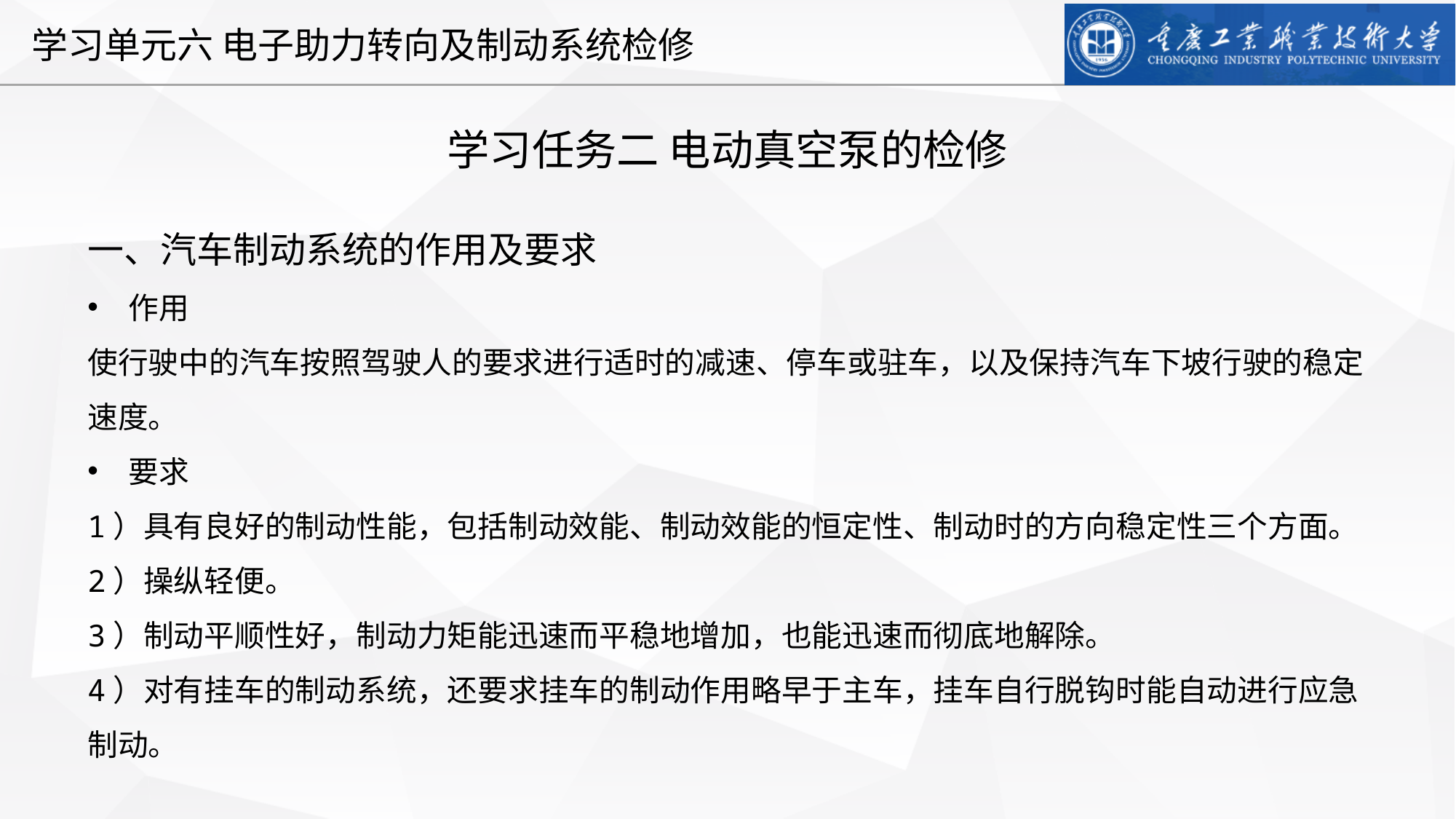

学习任务二 电动真空泵的检修
一、汽车制动系统的作用及要求
作用
使行驶中的汽车按照驾驶人的要求进行适时的减速、停车或驻车，以及保持汽车下坡行驶的稳定速度。
要求
1）具有良好的制动性能，包括制动效能、制动效能的恒定性、制动时的方向稳定性三个方面。
2）操纵轻便。
3）制动平顺性好，制动力矩能迅速而平稳地增加，也能迅速而彻底地解除。
4）对有挂车的制动系统，还要求挂车的制动作用略早于主车，挂车自行脱钩时能自动进行应急制动。